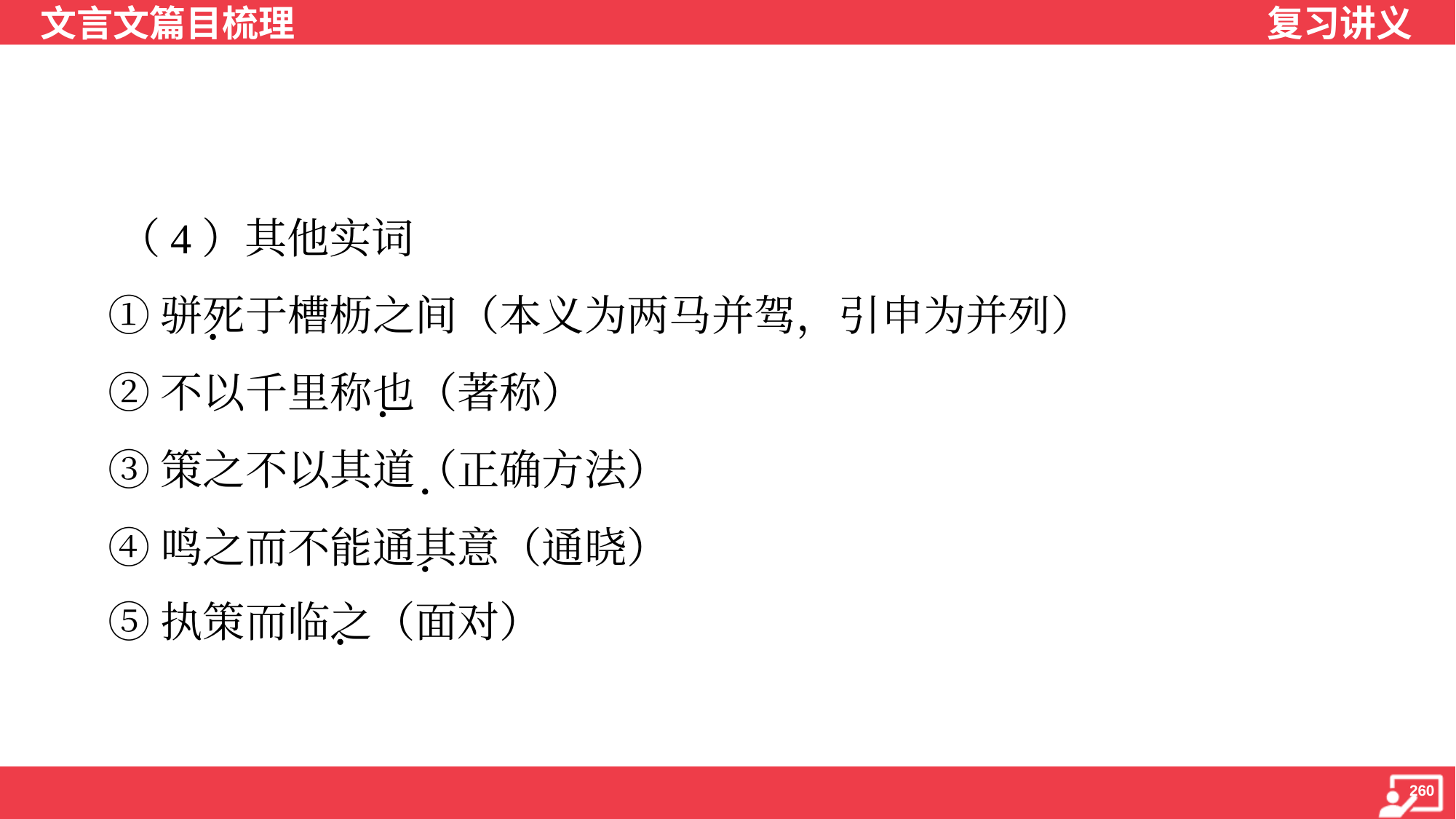

（4）其他实词
    ①骈死于槽枥之间（本义为两马并驾，引申为并列）
    ②不以千里称也（著称）
    ③策之不以其道（正确方法）
    ④鸣之而不能通其意（通晓）
    ⑤执策而临之（面对）